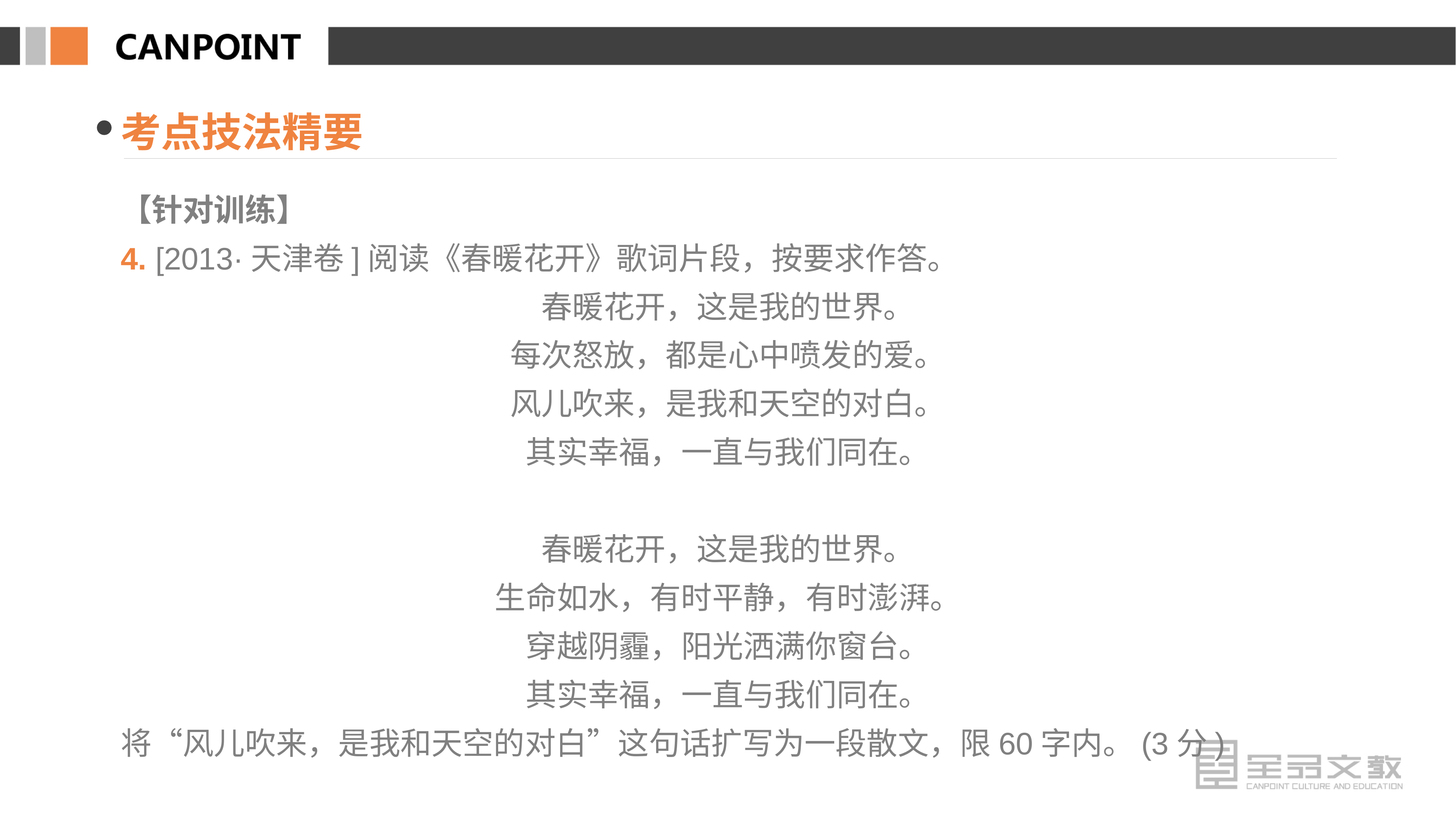

考点技法精要

【针对训练】
4. [2013·天津卷]阅读《春暖花开》歌词片段，按要求作答。
春暖花开，这是我的世界。
每次怒放，都是心中喷发的爱。
风儿吹来，是我和天空的对白。
其实幸福，一直与我们同在。

春暖花开，这是我的世界。
生命如水，有时平静，有时澎湃。
穿越阴霾，阳光洒满你窗台。
其实幸福，一直与我们同在。
将“风儿吹来，是我和天空的对白”这句话扩写为一段散文，限60字内。(3分)